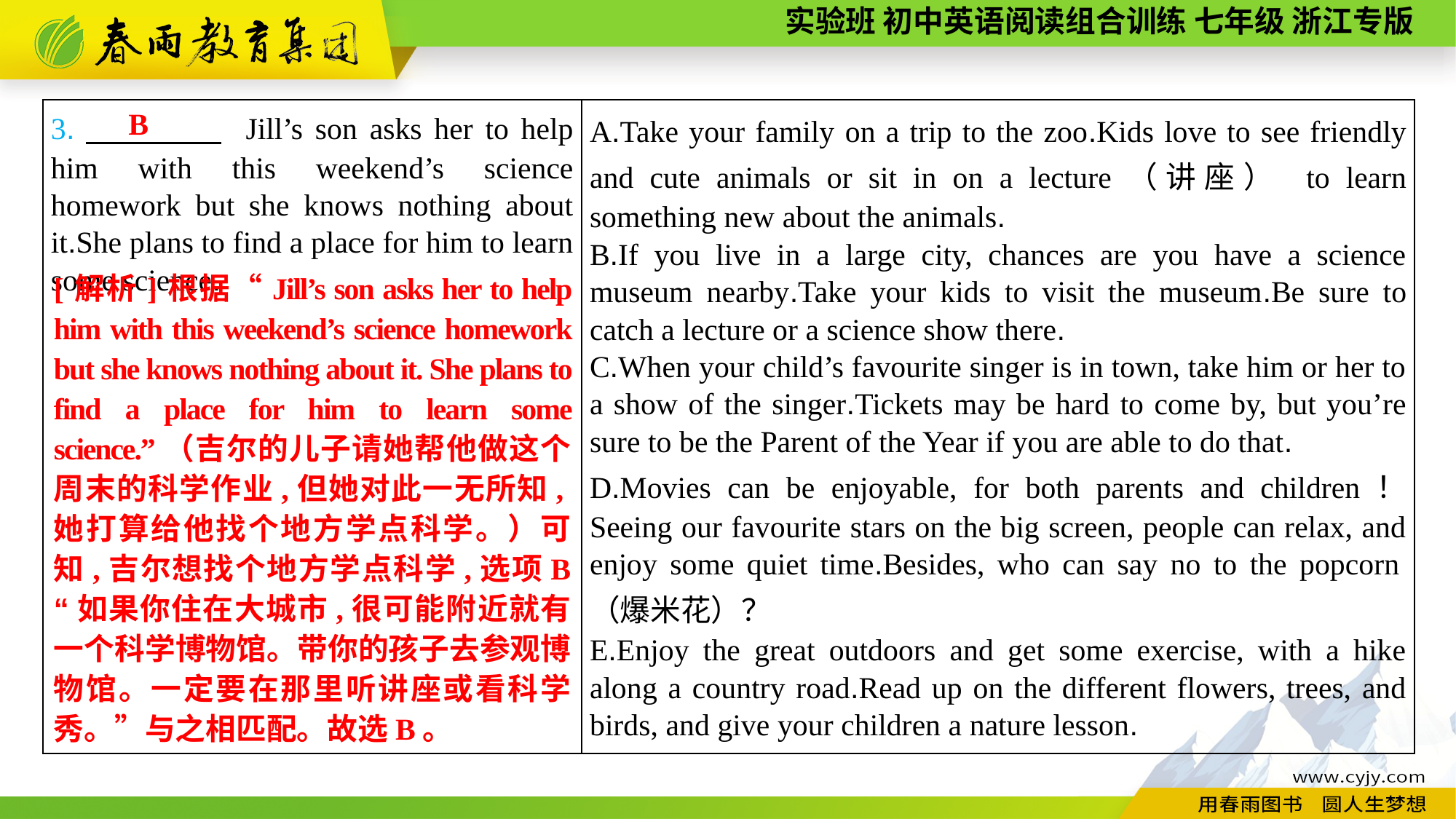

B
| 3.　　　　 Jill’s son asks her to help him with this weekend’s science homework but she knows nothing about it.She plans to find a place for him to learn some science. | A.Take your family on a trip to the zoo.Kids love to see friendly and cute animals or sit in on a lecture（讲座） to learn something new about the animals. B.If you live in a large city, chances are you have a science museum nearby.Take your kids to visit the museum.Be sure to catch a lecture or a science show there. C.When your child’s favourite singer is in town, take him or her to a show of the singer.Tickets may be hard to come by, but you’re sure to be the Parent of the Year if you are able to do that. D.Movies can be enjoyable, for both parents and children！ Seeing our favourite stars on the big screen, people can relax, and enjoy some quiet time.Besides, who can say no to the popcorn（爆米花）？ E.Enjoy the great outdoors and get some exercise, with a hike along a country road.Read up on the different flowers, trees, and birds, and give your children a nature lesson. |
| --- | --- |
[解析]根据“Jill’s son asks her to help him with this weekend’s science homework but she knows nothing about it. She plans to find a place for him to learn some science.”（吉尔的儿子请她帮他做这个周末的科学作业,但她对此一无所知,她打算给他找个地方学点科学。）可知,吉尔想找个地方学点科学,选项B “如果你住在大城市,很可能附近就有一个科学博物馆。带你的孩子去参观博物馆。一定要在那里听讲座或看科学秀。”与之相匹配。故选B。